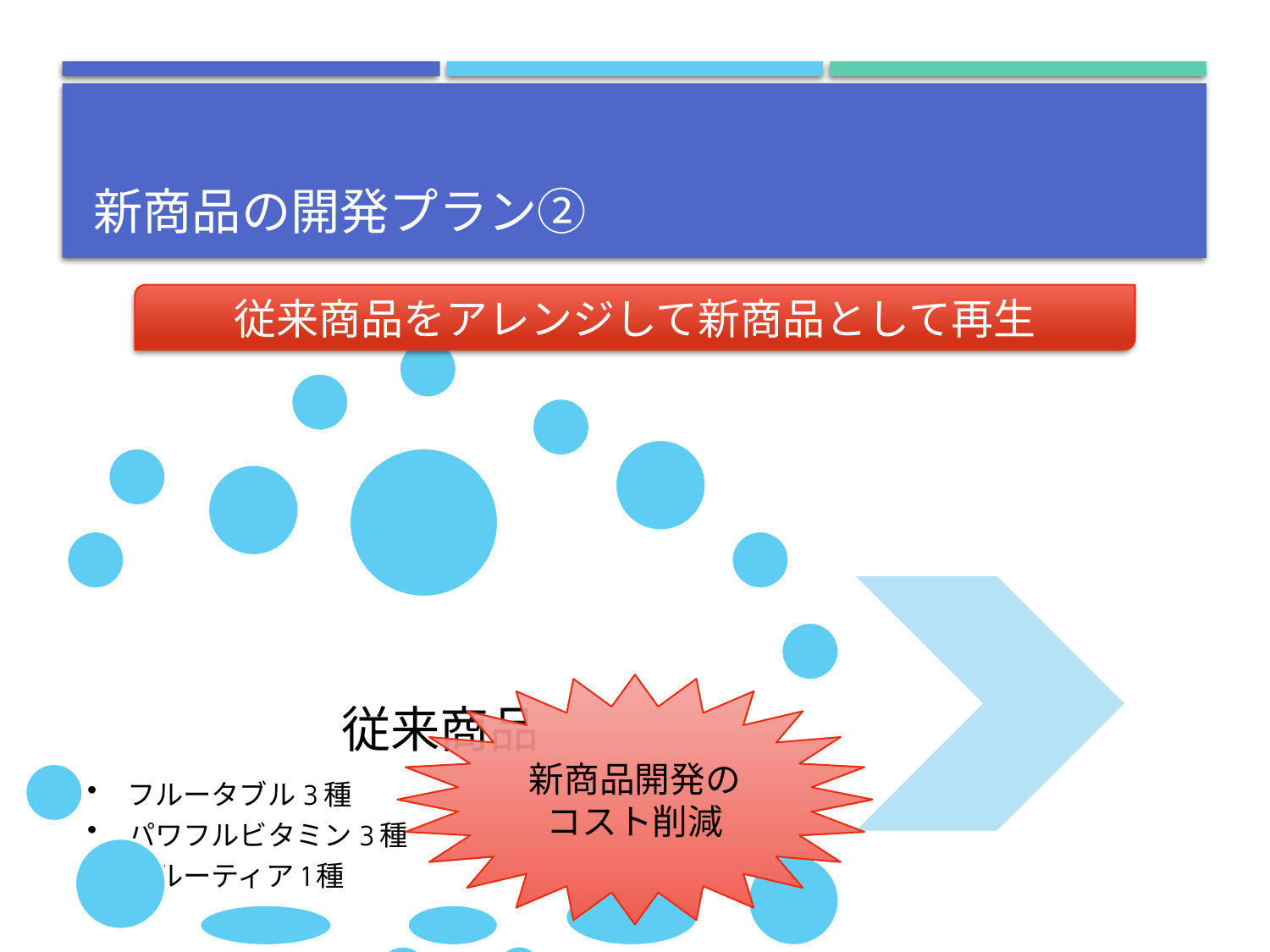

# 新商品の開発プラン②
従来商品をアレンジして新商品として再生
従来商品
新商品
フルータブル3種
パワフルビタミン3種
フルーティア1種
新商品開発の
コスト削減